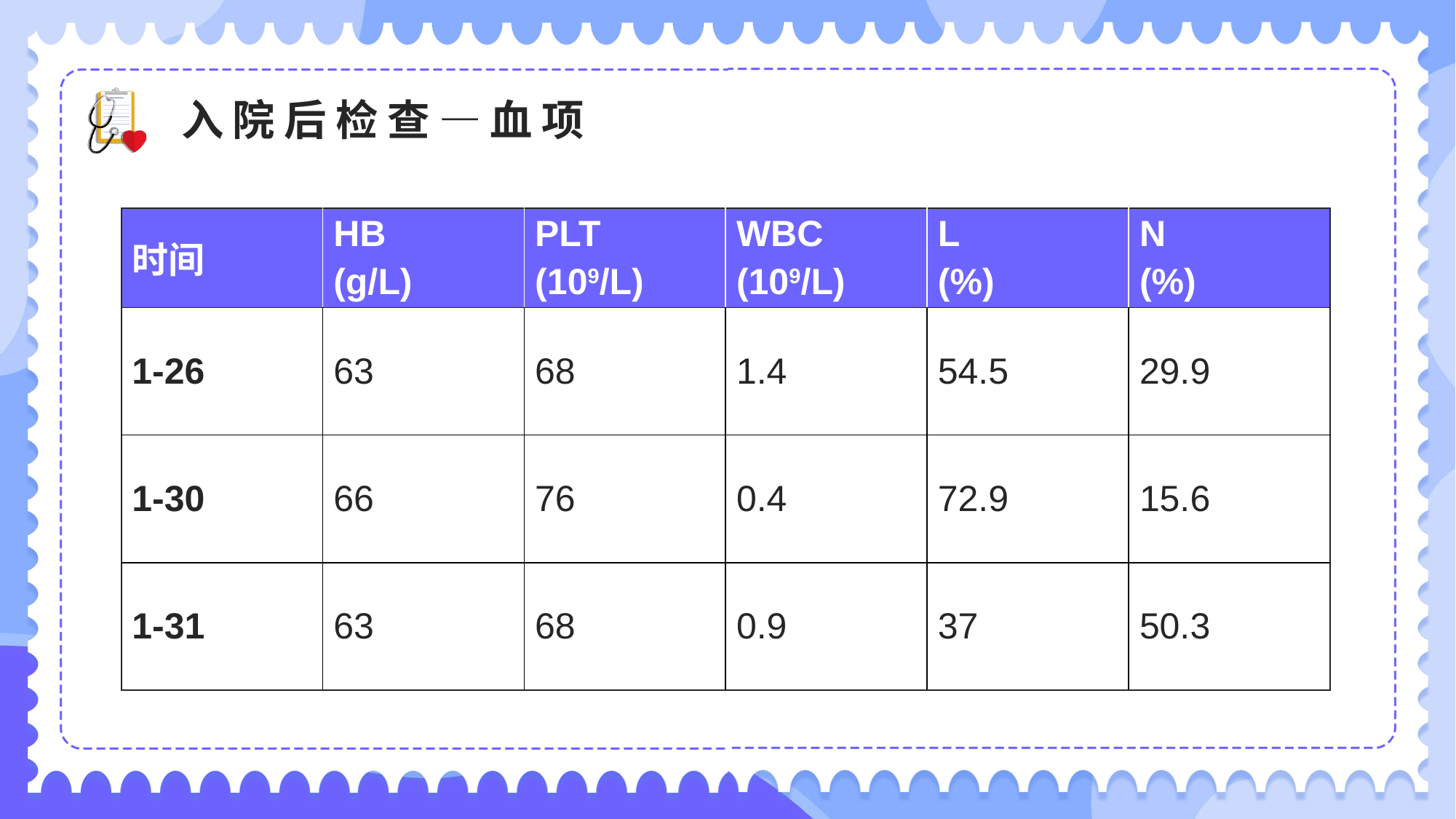

入院后检查—血项
| 时间 | HB (g/L) | PLT (109/L) | WBC (109/L) | L (%) | N (%) |
| --- | --- | --- | --- | --- | --- |
| 1-26 | 63 | 68 | 1.4 | 54.5 | 29.9 |
| 1-30 | 66 | 76 | 0.4 | 72.9 | 15.6 |
| 1-31 | 63 | 68 | 0.9 | 37 | 50.3 |